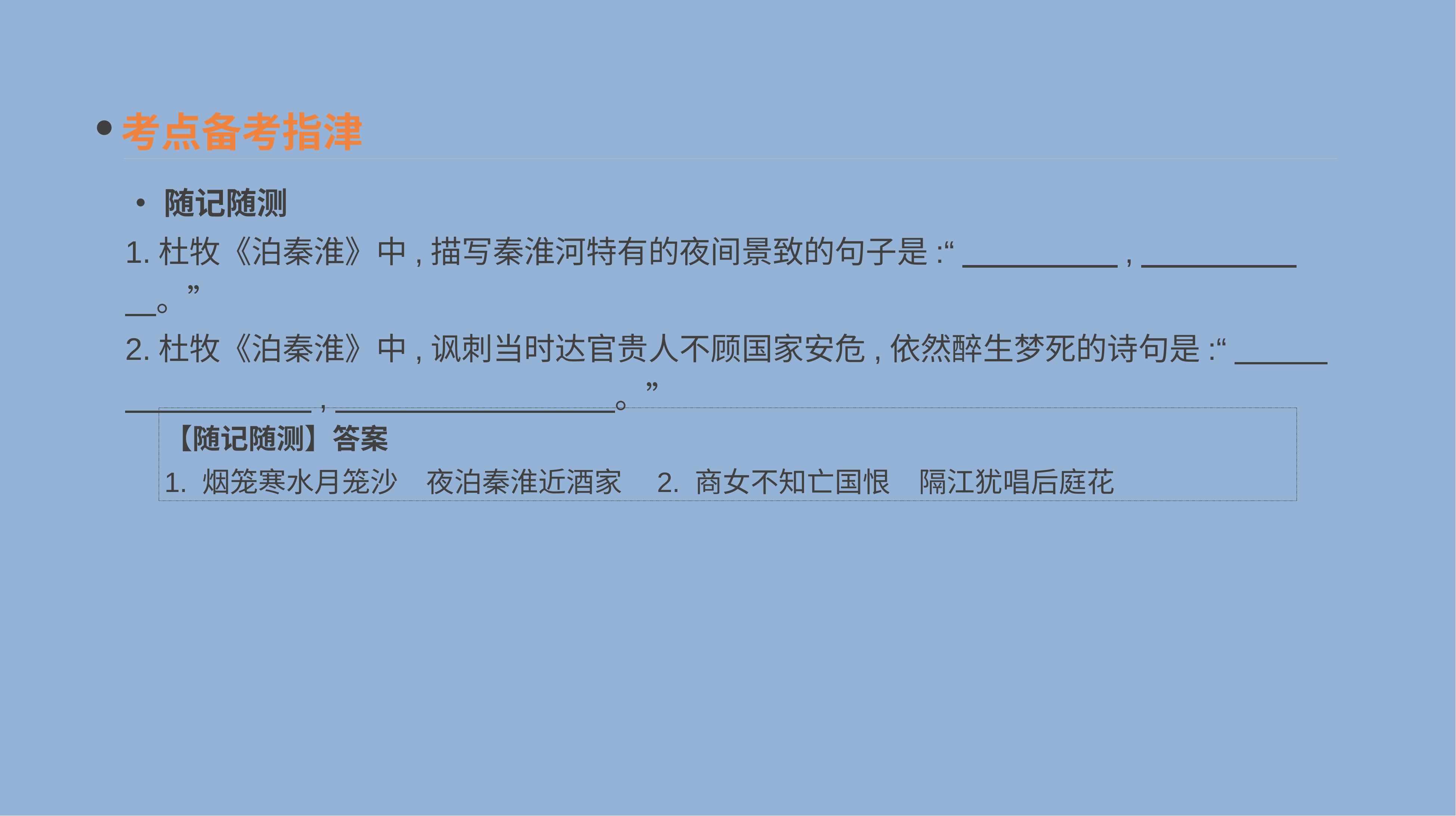

考点备考指津

•随记随测
1.杜牧《泊秦淮》中,描写秦淮河特有的夜间景致的句子是:“　　　　　,　　　　　　。”
2.杜牧《泊秦淮》中,讽刺当时达官贵人不顾国家安危,依然醉生梦死的诗句是:“　　　　　　　　　,　　　　　　　　　。”
【随记随测】答案
1. 烟笼寒水月笼沙　夜泊秦淮近酒家　2. 商女不知亡国恨　隔江犹唱后庭花